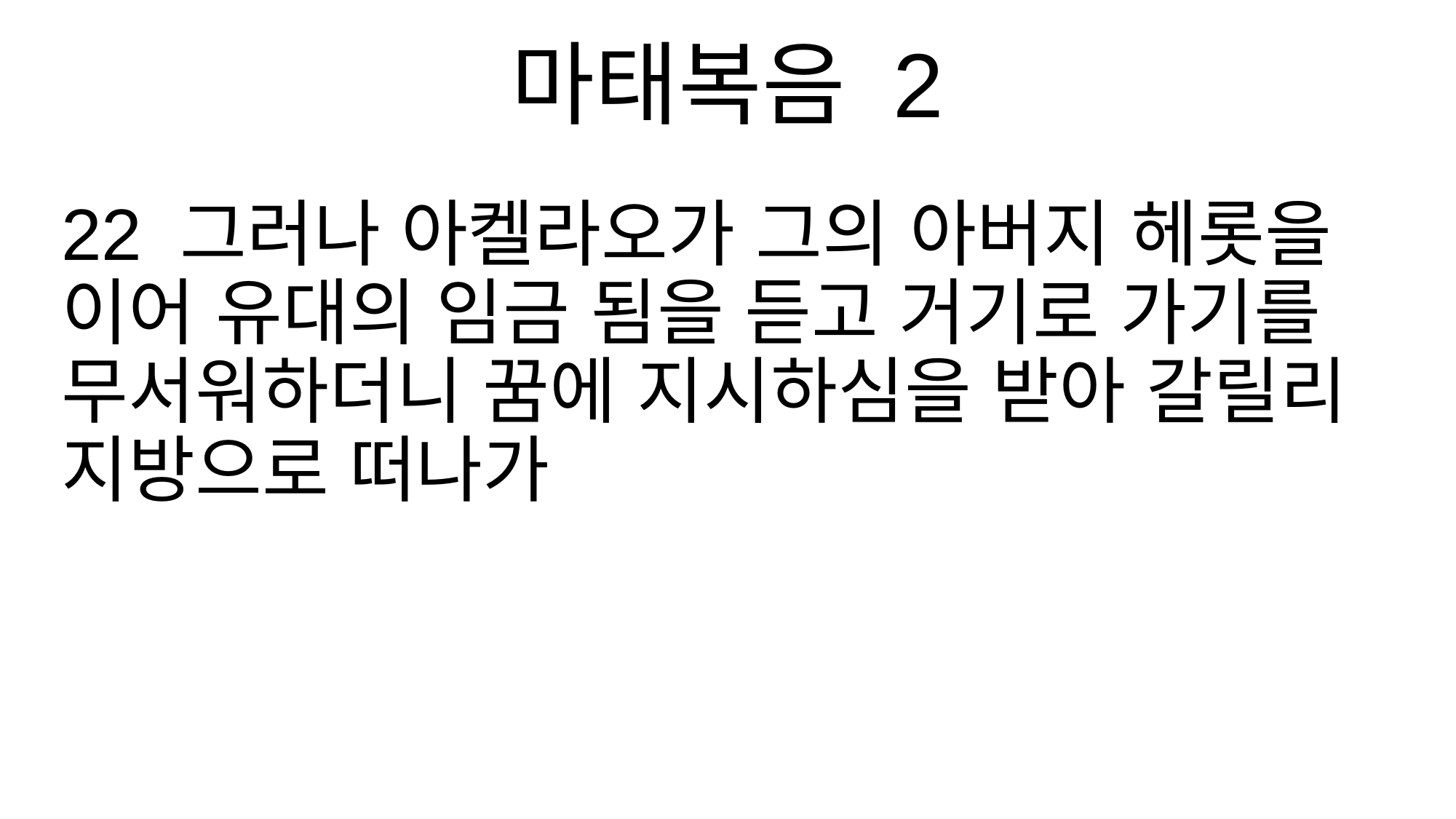

마태복음 2
22 그러나 아켈라오가 그의 아버지 헤롯을 이어 유대의 임금 됨을 듣고 거기로 가기를 무서워하더니 꿈에 지시하심을 받아 갈릴리 지방으로 떠나가